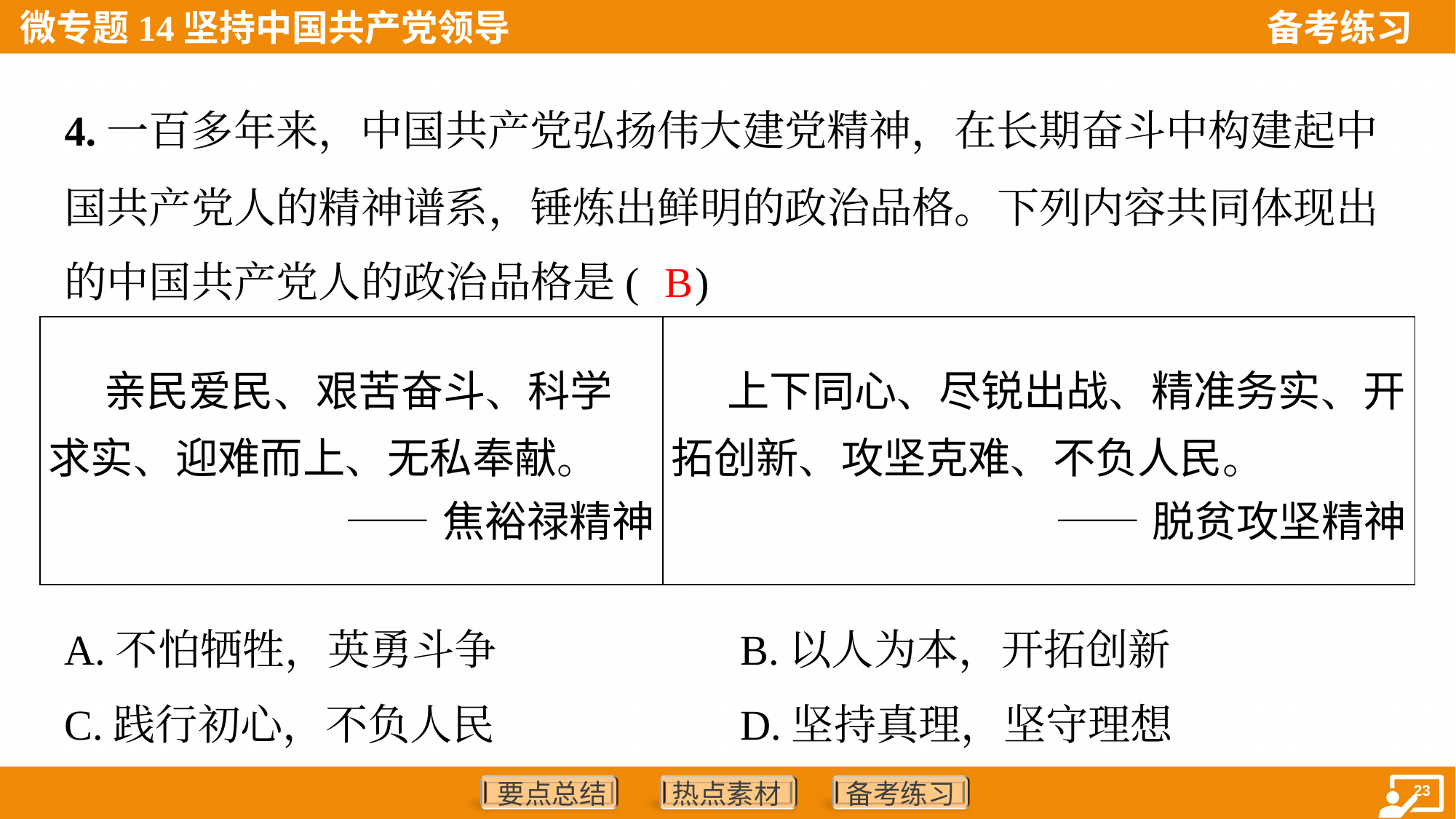

4.一百多年来，中国共产党弘扬伟大建党精神，在长期奋斗中构建起中
国共产党人的精神谱系，锤炼出鲜明的政治品格。下列内容共同体现出
的中国共产党人的政治品格是(     )
B
| 亲民爱民、艰苦奋斗、科学求实、迎难而上、无私奉献。 ——焦裕禄精神 | 上下同心、尽锐出战、精准务实、开拓创新、攻坚克难、不负人民。 ——脱贫攻坚精神 |
| --- | --- |
A.不怕牺牲，英勇斗争	B.以人为本，开拓创新
C.践行初心，不负人民	D.坚持真理，坚守理想